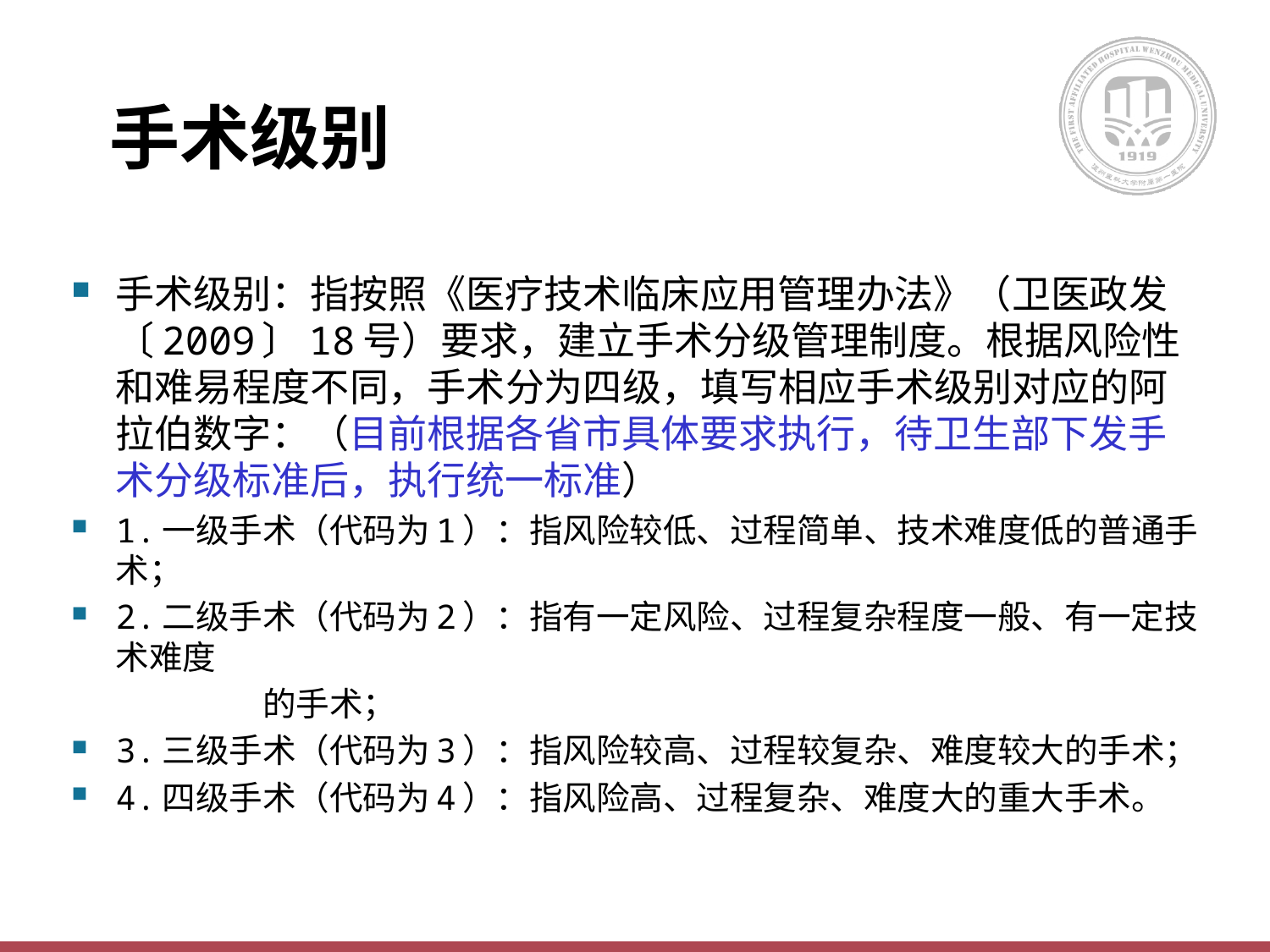

# 手术级别
手术级别：指按照《医疗技术临床应用管理办法》（卫医政发〔2009〕18号）要求，建立手术分级管理制度。根据风险性和难易程度不同，手术分为四级，填写相应手术级别对应的阿拉伯数字：（目前根据各省市具体要求执行，待卫生部下发手术分级标准后，执行统一标准）
1.一级手术（代码为1）：指风险较低、过程简单、技术难度低的普通手术；
2.二级手术（代码为2）：指有一定风险、过程复杂程度一般、有一定技术难度
                         的手术；
3.三级手术（代码为3）：指风险较高、过程较复杂、难度较大的手术；
4.四级手术（代码为4）：指风险高、过程复杂、难度大的重大手术。